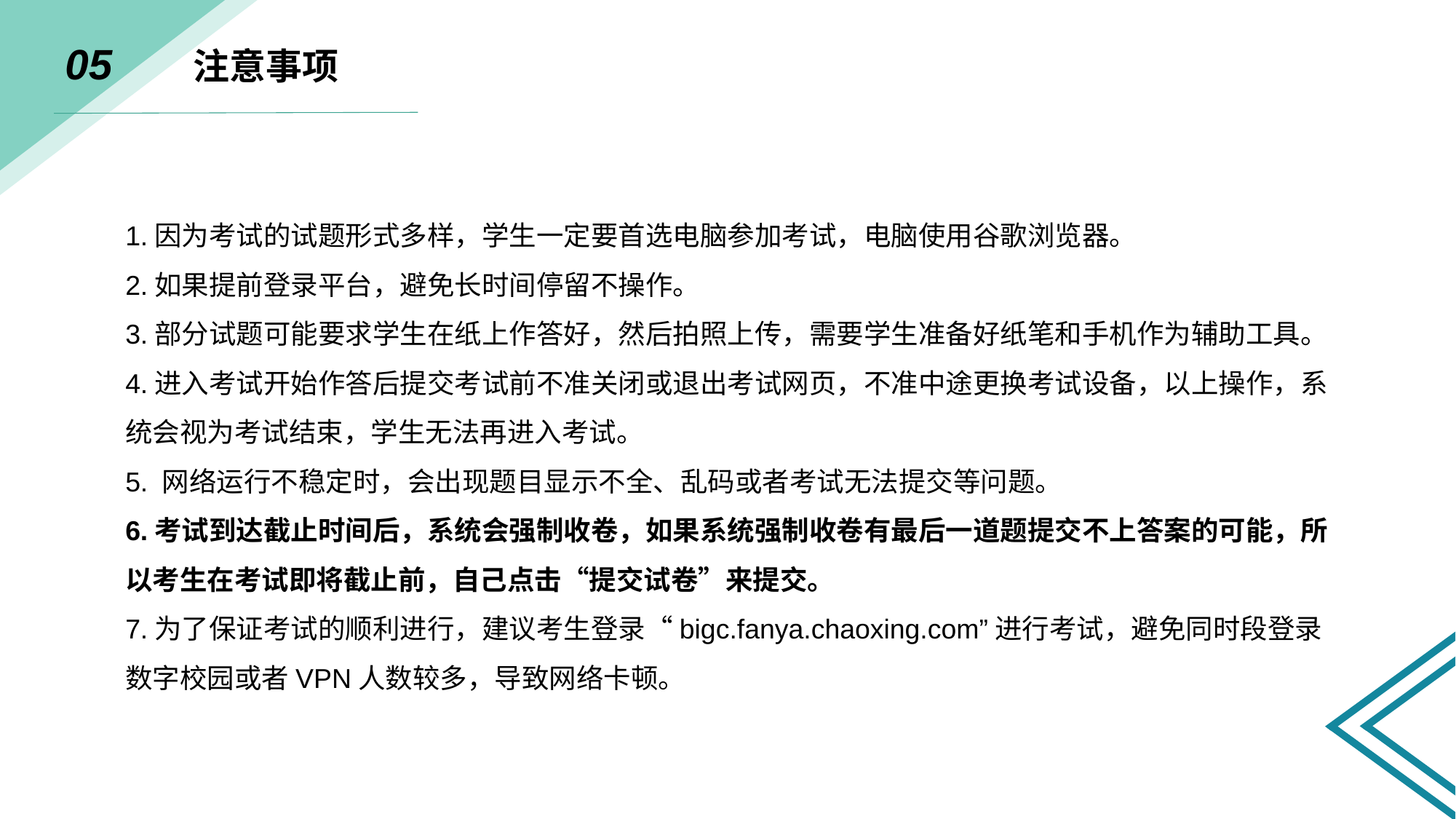

05      注意事项
1.因为考试的试题形式多样，学生一定要首选电脑参加考试，电脑使用谷歌浏览器。
2.如果提前登录平台，避免长时间停留不操作。
3.部分试题可能要求学生在纸上作答好，然后拍照上传，需要学生准备好纸笔和手机作为辅助工具。
4.进入考试开始作答后提交考试前不准关闭或退出考试网页，不准中途更换考试设备，以上操作，系统会视为考试结束，学生无法再进入考试。
5. 网络运行不稳定时，会出现题目显示不全、乱码或者考试无法提交等问题。
6.考试到达截止时间后，系统会强制收卷，如果系统强制收卷有最后一道题提交不上答案的可能，所以考生在考试即将截止前，自己点击“提交试卷”来提交。
7.为了保证考试的顺利进行，建议考生登录“bigc.fanya.chaoxing.com”进行考试，避免同时段登录数字校园或者VPN人数较多，导致网络卡顿。